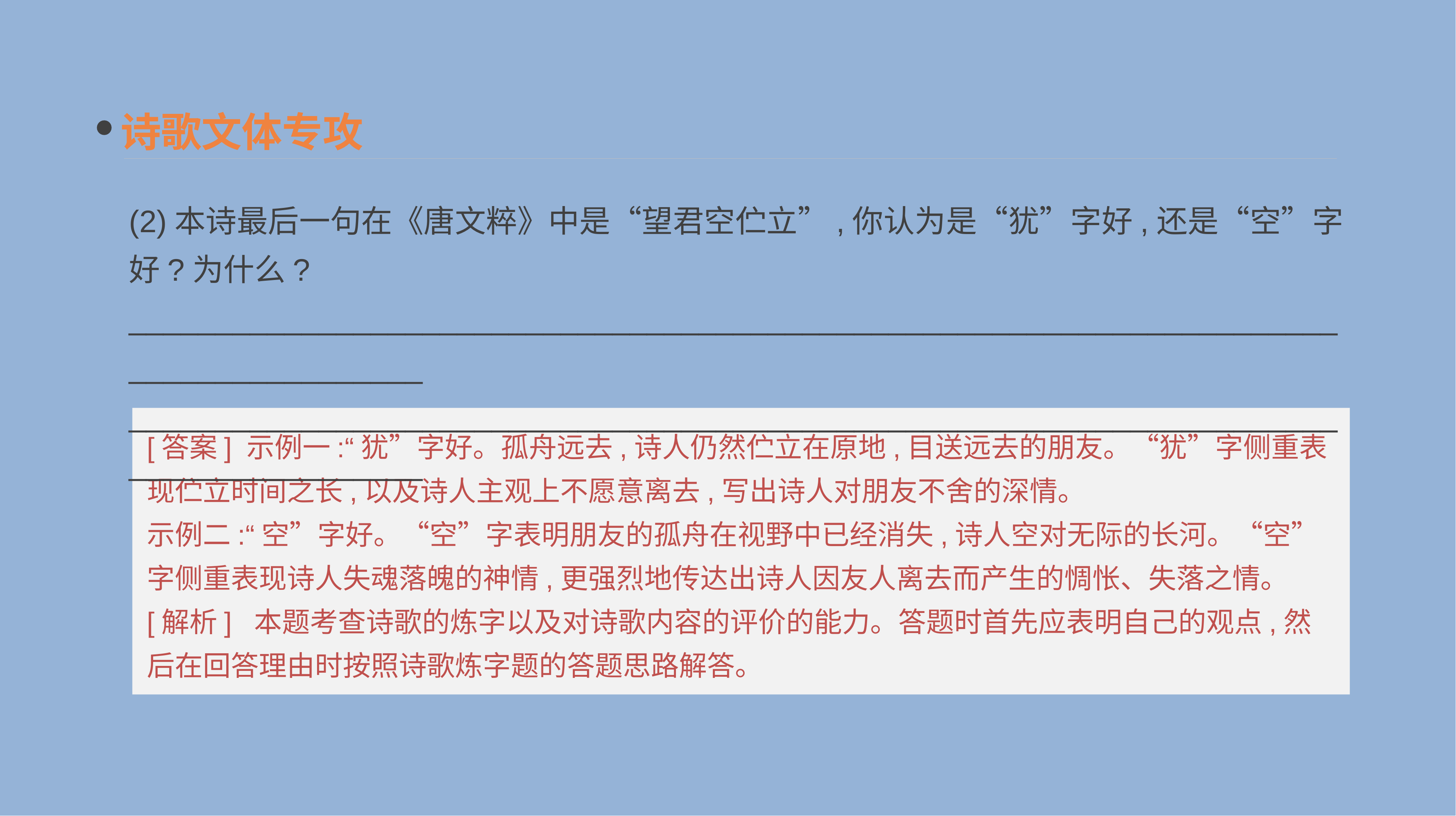

诗歌文体专攻

(2)本诗最后一句在《唐文粹》中是“望君空伫立”,你认为是“犹”字好,还是“空”字好?为什么?
_______________________________________________________________________________________
_______________________________________________________________________________________

[答案] 示例一:“犹”字好。孤舟远去,诗人仍然伫立在原地,目送远去的朋友。“犹”字侧重表现伫立时间之长,以及诗人主观上不愿意离去,写出诗人对朋友不舍的深情。
示例二:“空”字好。“空”字表明朋友的孤舟在视野中已经消失,诗人空对无际的长河。“空”字侧重表现诗人失魂落魄的神情,更强烈地传达出诗人因友人离去而产生的惆怅、失落之情。
[解析]  本题考查诗歌的炼字以及对诗歌内容的评价的能力。答题时首先应表明自己的观点,然后在回答理由时按照诗歌炼字题的答题思路解答。